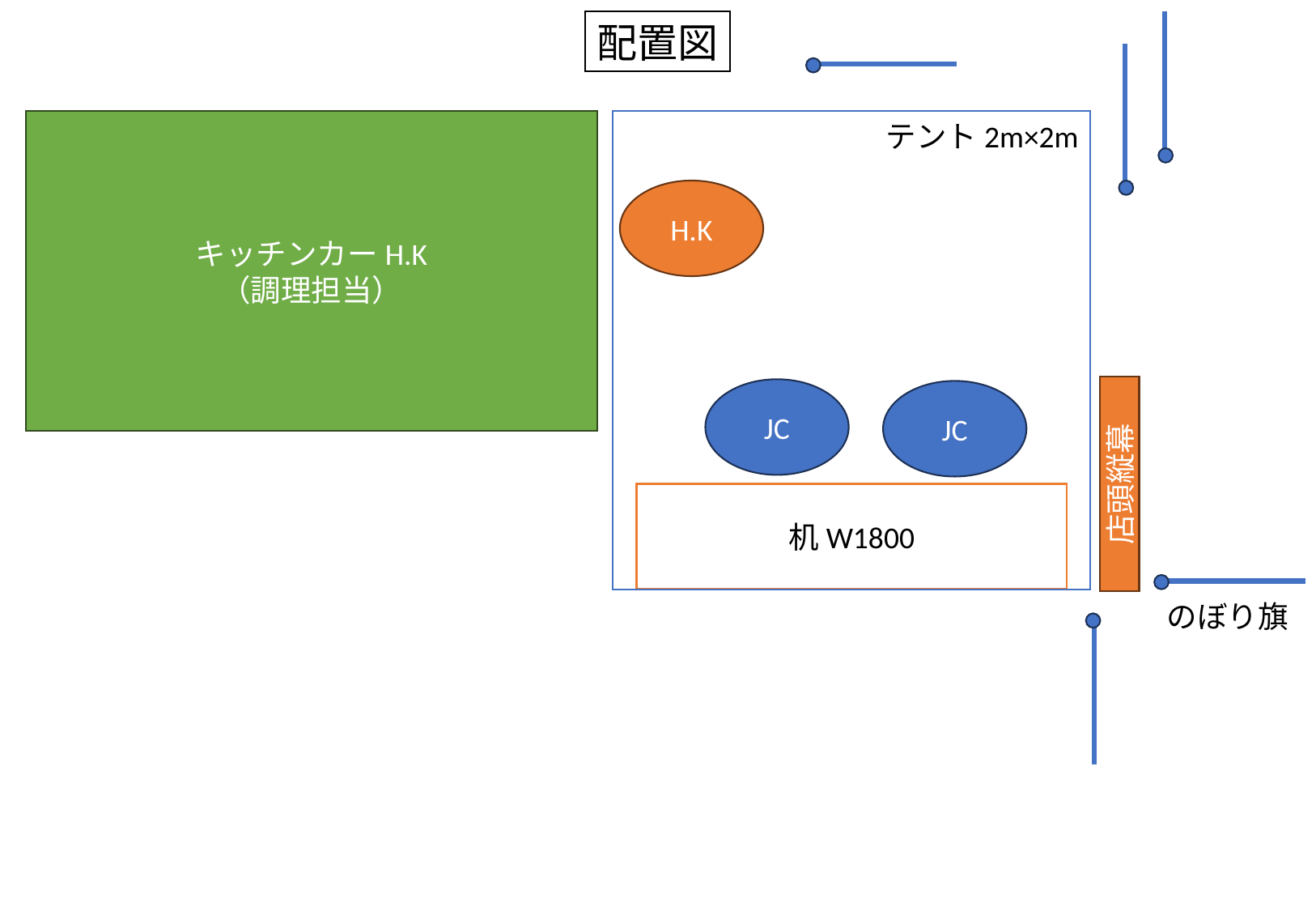

配置図

キッチンカーH.K
（調理担当）
テント2m×2m

H.K
JC
JC
店頭縦幕
机W1800

のぼり旗